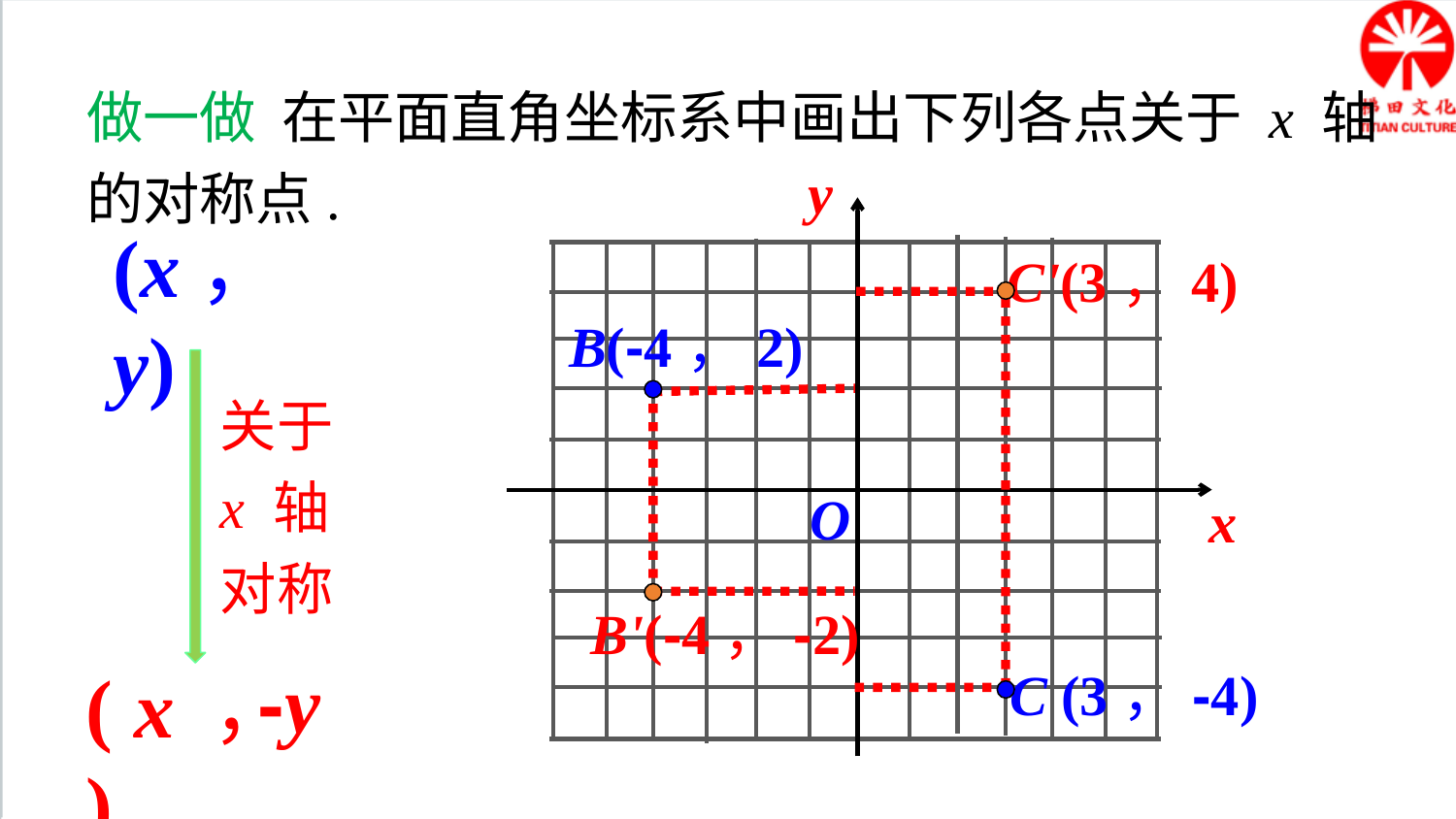

做一做  在平面直角坐标系中画出下列各点关于 x 轴的对称点.
y
x
O
(x，y)
C'(3，4)

B(-4，2)

关于 x 轴
对称

B'(-4，-2)

-y
(    ，    )
x
C (3，-4)